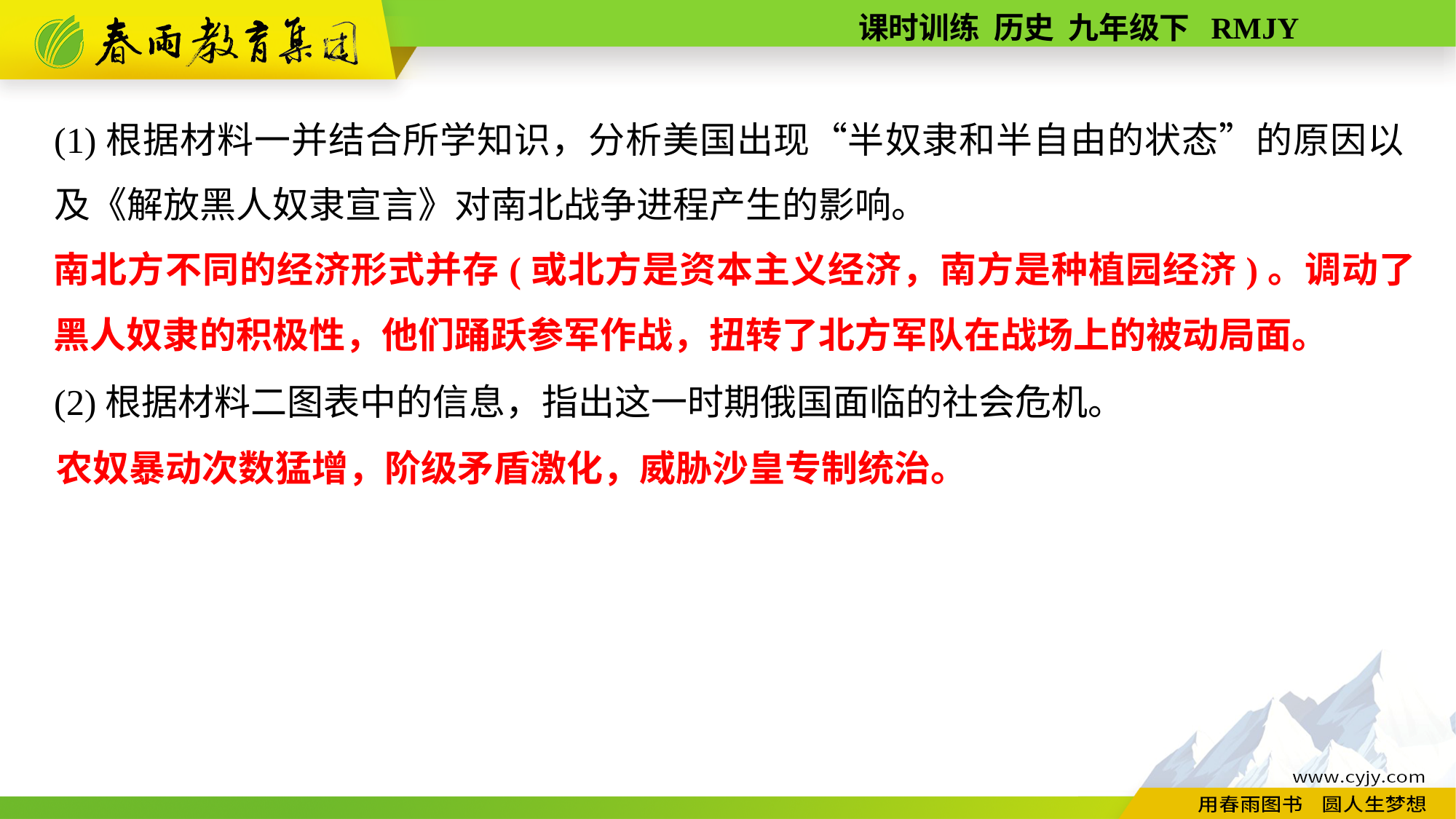

(1)根据材料一并结合所学知识，分析美国出现“半奴隶和半自由的状态”的原因以及《解放黑人奴隶宣言》对南北战争进程产生的影响。

(2)根据材料二图表中的信息，指出这一时期俄国面临的社会危机。
南北方不同的经济形式并存(或北方是资本主义经济，南方是种植园经济)。调动了黑人奴隶的积极性，他们踊跃参军作战，扭转了北方军队在战场上的被动局面。
农奴暴动次数猛增，阶级矛盾激化，威胁沙皇专制统治。